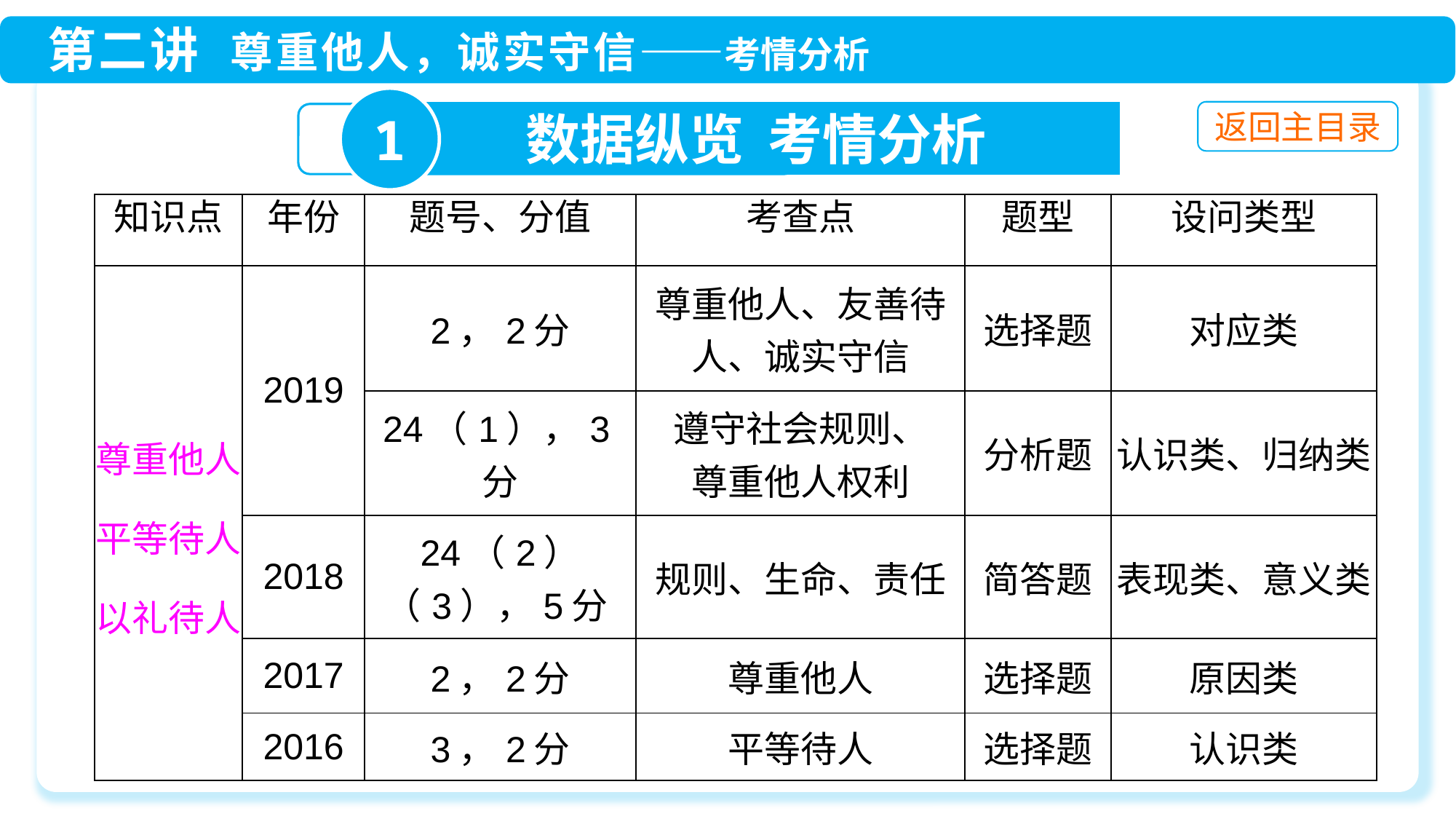

1
数据纵览  考情分析

| 知识点 | 年份 | 题号、分值 | 考查点 | 题型 | 设问类型 |
| --- | --- | --- | --- | --- | --- |
| 尊重他人 平等待人 以礼待人 | 2019 | 2，2分 | 尊重他人、友善待 人、诚实守信 | 选择题 | 对应类 |
|  |  | 24（1），3分 | 遵守社会规则、 尊重他人权利 | 分析题 | 认识类、归纳类 |
|  | 2018 | 24（2）（3），5分 | 规则、生命、责任 | 简答题 | 表现类、意义类 |
|  | 2017 | 2，2分 | 尊重他人 | 选择题 | 原因类 |
|  | 2016 | 3，2分 | 平等待人 | 选择题 | 认识类 |